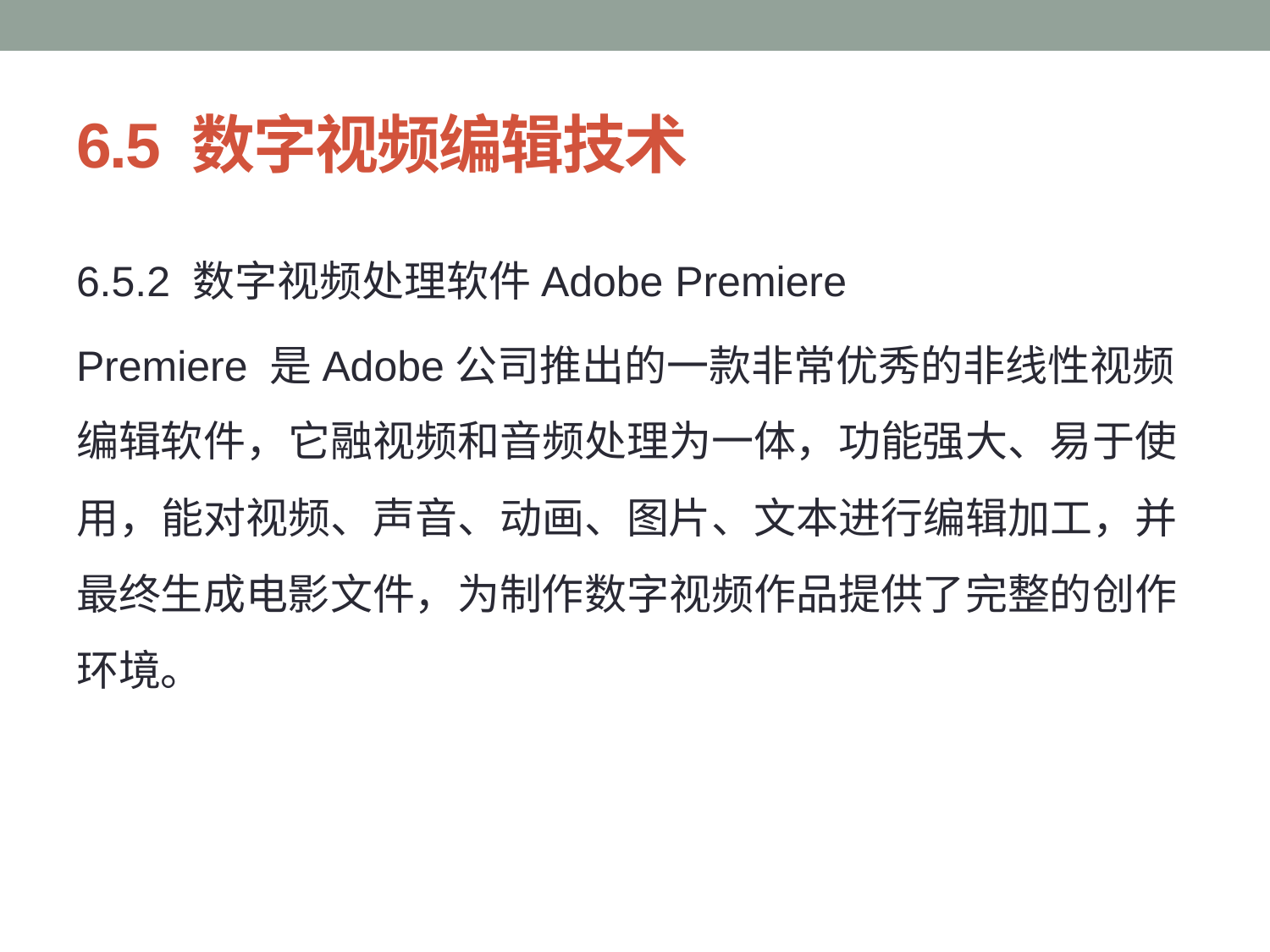

# 6.5 数字视频编辑技术
6.5.2 数字视频处理软件Adobe Premiere
Premiere 是Adobe公司推出的一款非常优秀的非线性视频编辑软件，它融视频和音频处理为一体，功能强大、易于使用，能对视频、声音、动画、图片、文本进行编辑加工，并最终生成电影文件，为制作数字视频作品提供了完整的创作环境。